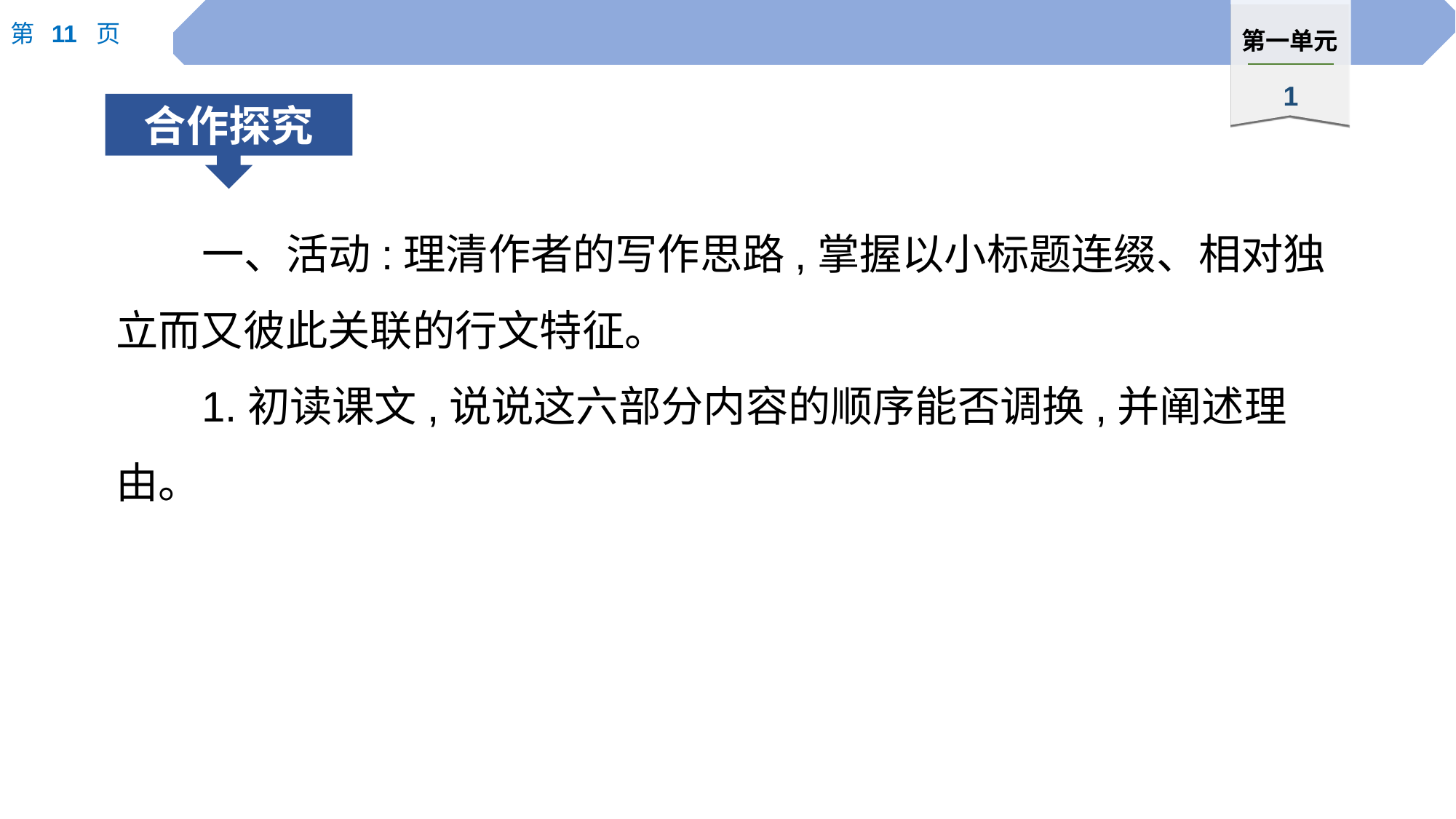

一、活动:理清作者的写作思路,掌握以小标题连缀、相对独立而又彼此关联的行文特征。
1.初读课文,说说这六部分内容的顺序能否调换,并阐述理由。